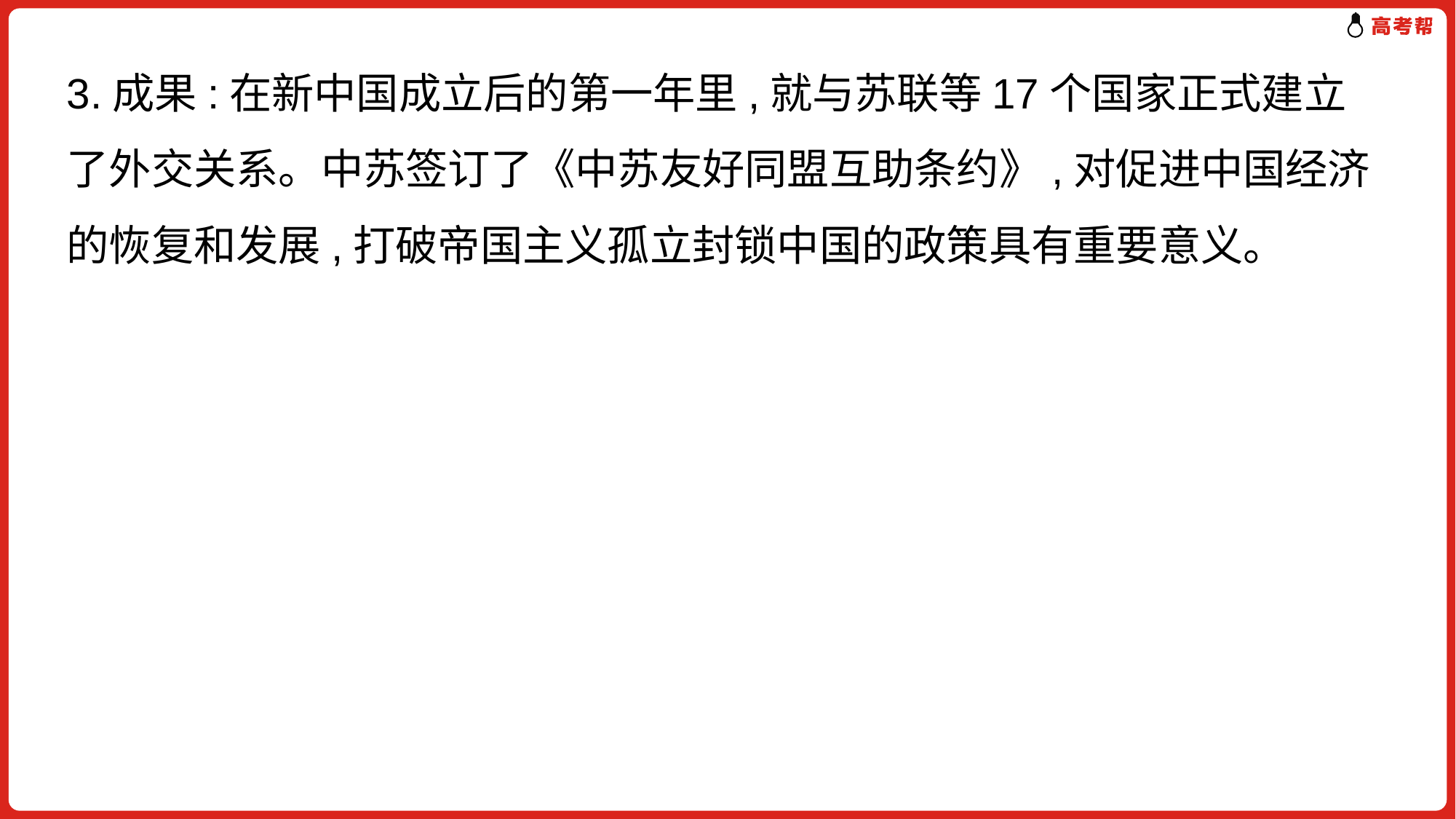

3.成果:在新中国成立后的第一年里,就与苏联等17个国家正式建立了外交关系。中苏签订了《中苏友好同盟互助条约》,对促进中国经济的恢复和发展,打破帝国主义孤立封锁中国的政策具有重要意义。